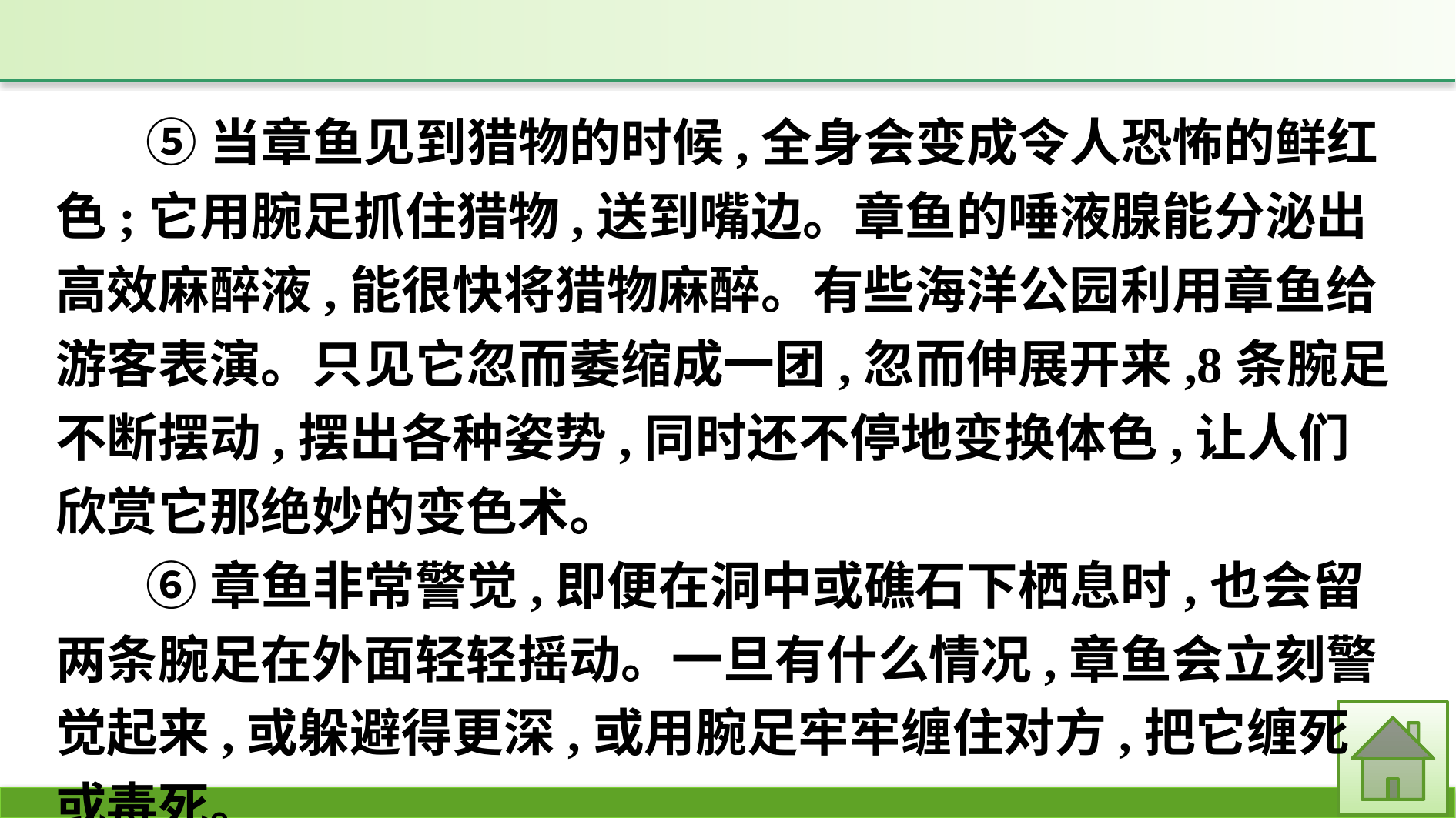

⑤当章鱼见到猎物的时候,全身会变成令人恐怖的鲜红色;它用腕足抓住猎物,送到嘴边。章鱼的唾液腺能分泌出高效麻醉液,能很快将猎物麻醉。有些海洋公园利用章鱼给游客表演。只见它忽而萎缩成一团,忽而伸展开来,8条腕足不断摆动,摆出各种姿势,同时还不停地变换体色,让人们欣赏它那绝妙的变色术。
⑥章鱼非常警觉,即便在洞中或礁石下栖息时,也会留两条腕足在外面轻轻摇动。一旦有什么情况,章鱼会立刻警觉起来,或躲避得更深,或用腕足牢牢缠住对方,把它缠死或毒死。